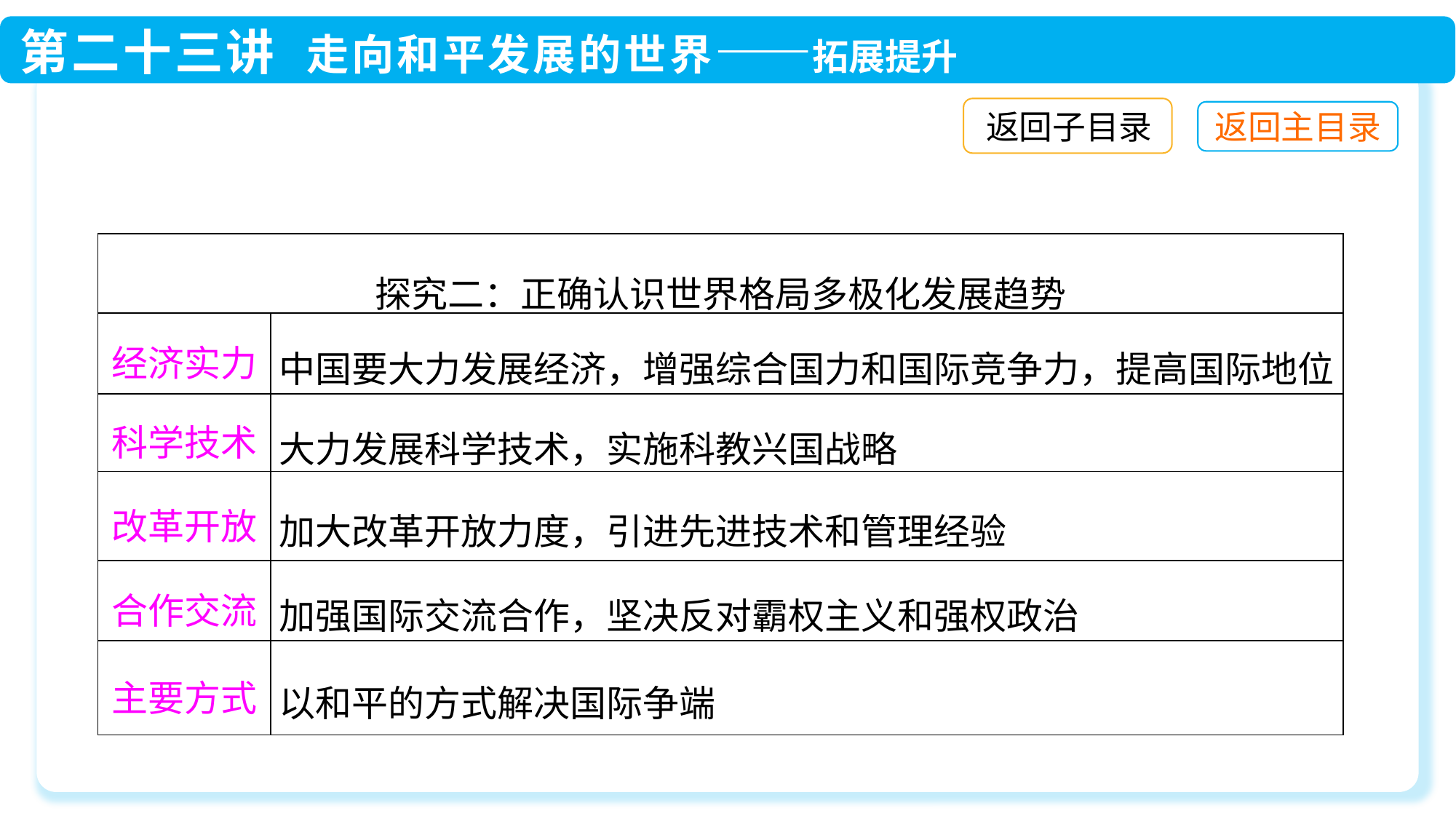

返回子目录
| 探究二：正确认识世界格局多极化发展趋势 |  |
| --- | --- |
| 经济实力 | 中国要大力发展经济，增强综合国力和国际竞争力，提高国际地位 |
| 科学技术 | 大力发展科学技术，实施科教兴国战略 |
| 改革开放 | 加大改革开放力度，引进先进技术和管理经验 |
| 合作交流 | 加强国际交流合作，坚决反对霸权主义和强权政治 |
| 主要方式 | 以和平的方式解决国际争端 |